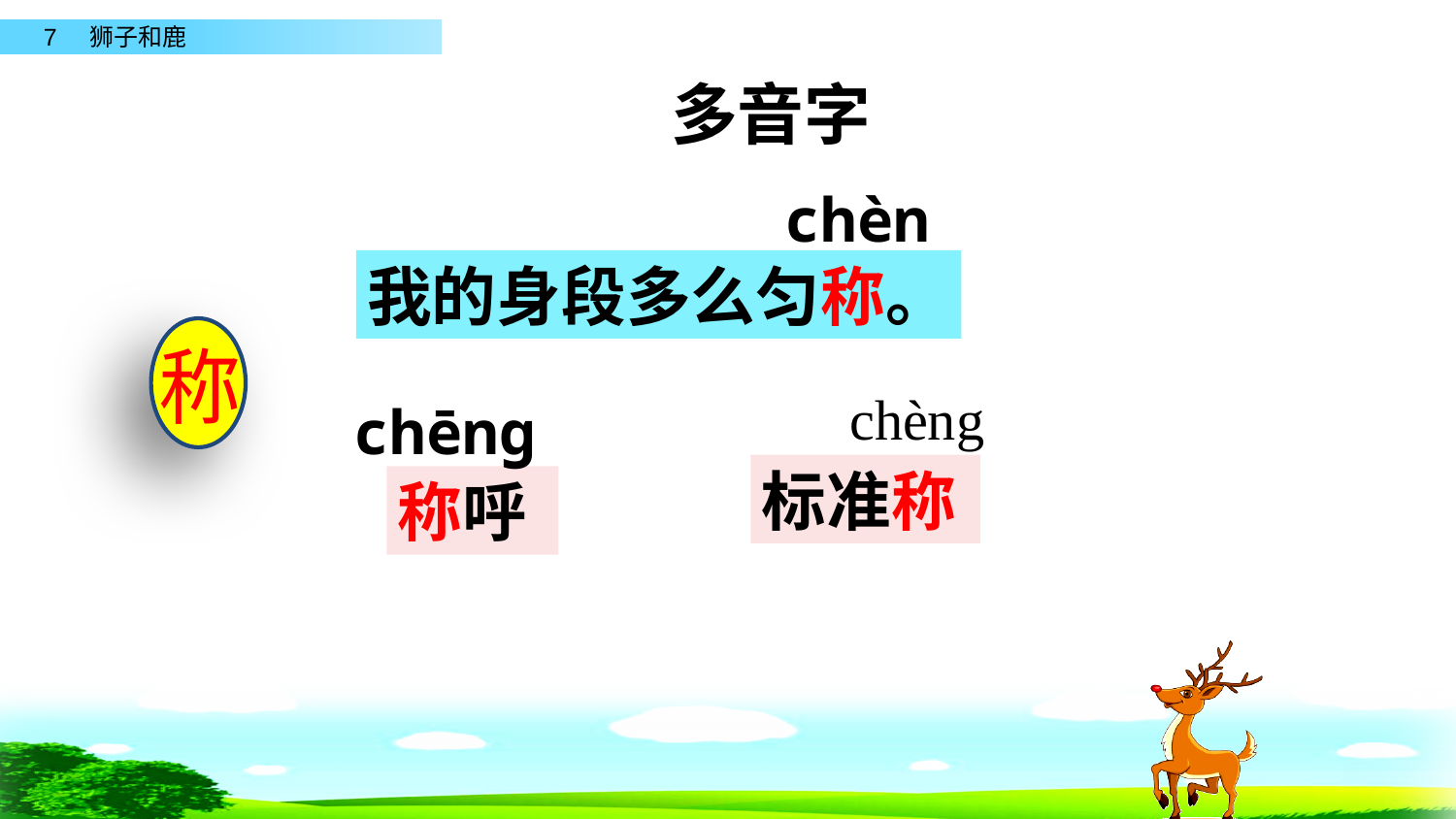

多音字
chèn
我的身段多么匀称。

称
chèng
chēng
标准称
称呼